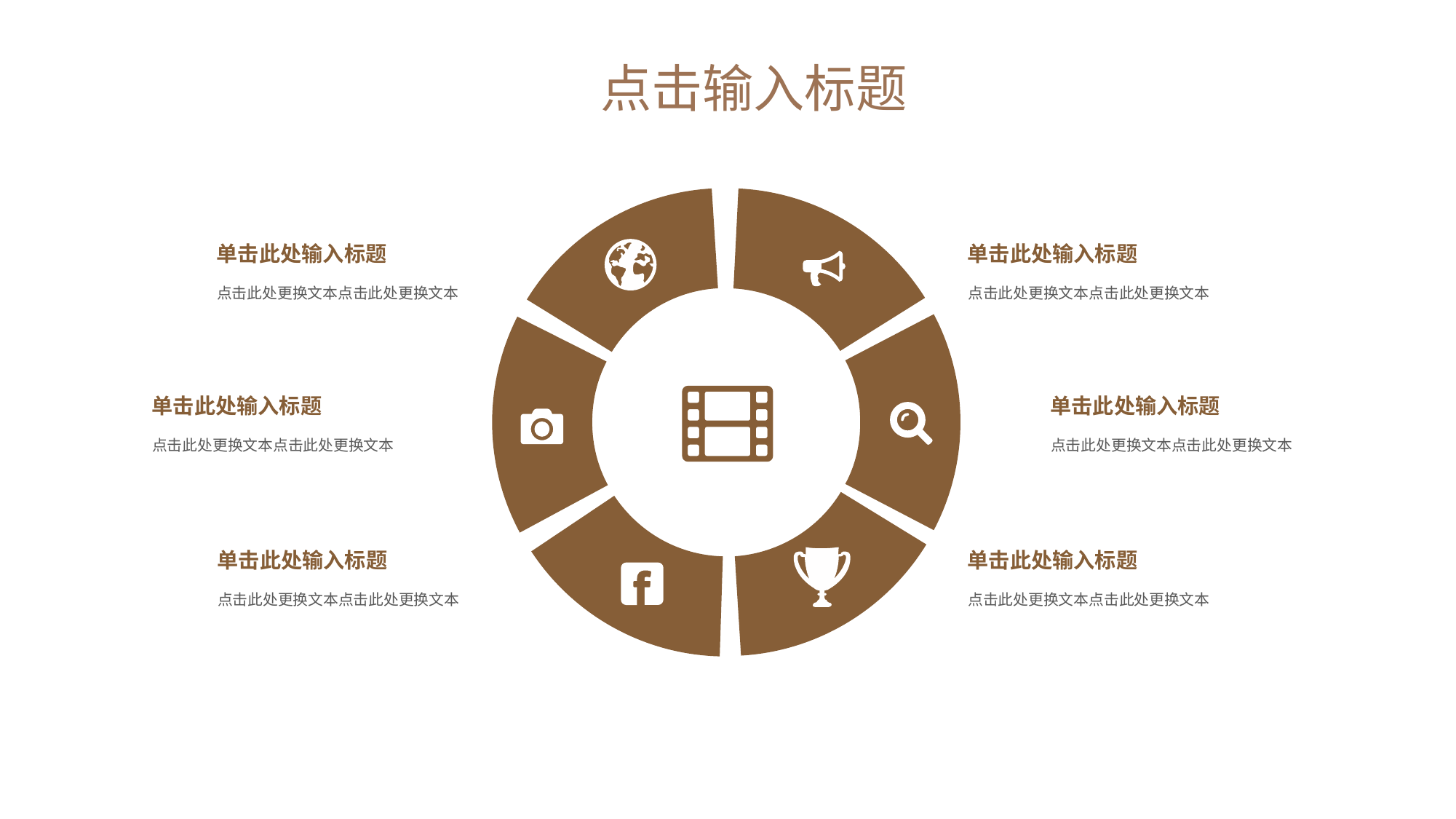

点击输入标题

单击此处输入标题
点击此处更换文本点击此处更换文本
单击此处输入标题
点击此处更换文本点击此处更换文本

单击此处输入标题
点击此处更换文本点击此处更换文本
单击此处输入标题
点击此处更换文本点击此处更换文本

单击此处输入标题
点击此处更换文本点击此处更换文本
单击此处输入标题
点击此处更换文本点击此处更换文本